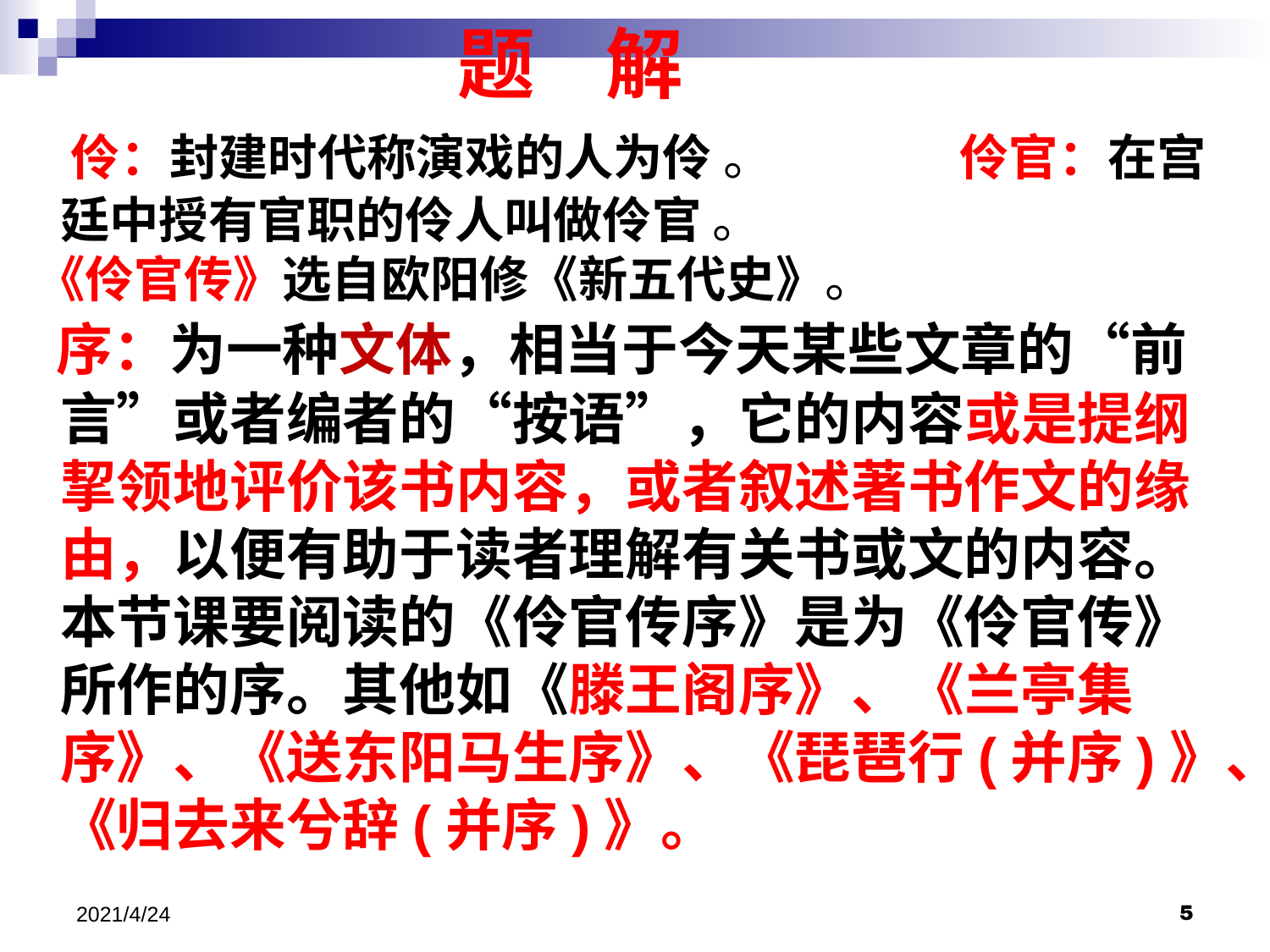

# 题    解
   伶：封建时代称演戏的人为伶 。                 伶官：在宫廷中授有官职的伶人叫做伶官 。
 《伶官传》选自欧阳修《新五代史》。
  序：为一种文体，相当于今天某些文章的“前言”或者编者的“按语”，它的内容或是提纲挈领地评价该书内容，或者叙述著书作文的缘由，以便有助于读者理解有关书或文的内容。本节课要阅读的《伶官传序》是为《伶官传》所作的序。其他如《滕王阁序》、《兰亭集序》、《送东阳马生序》、《琵琶行(并序)》、《归去来兮辞(并序)》。

2021/4/24
5